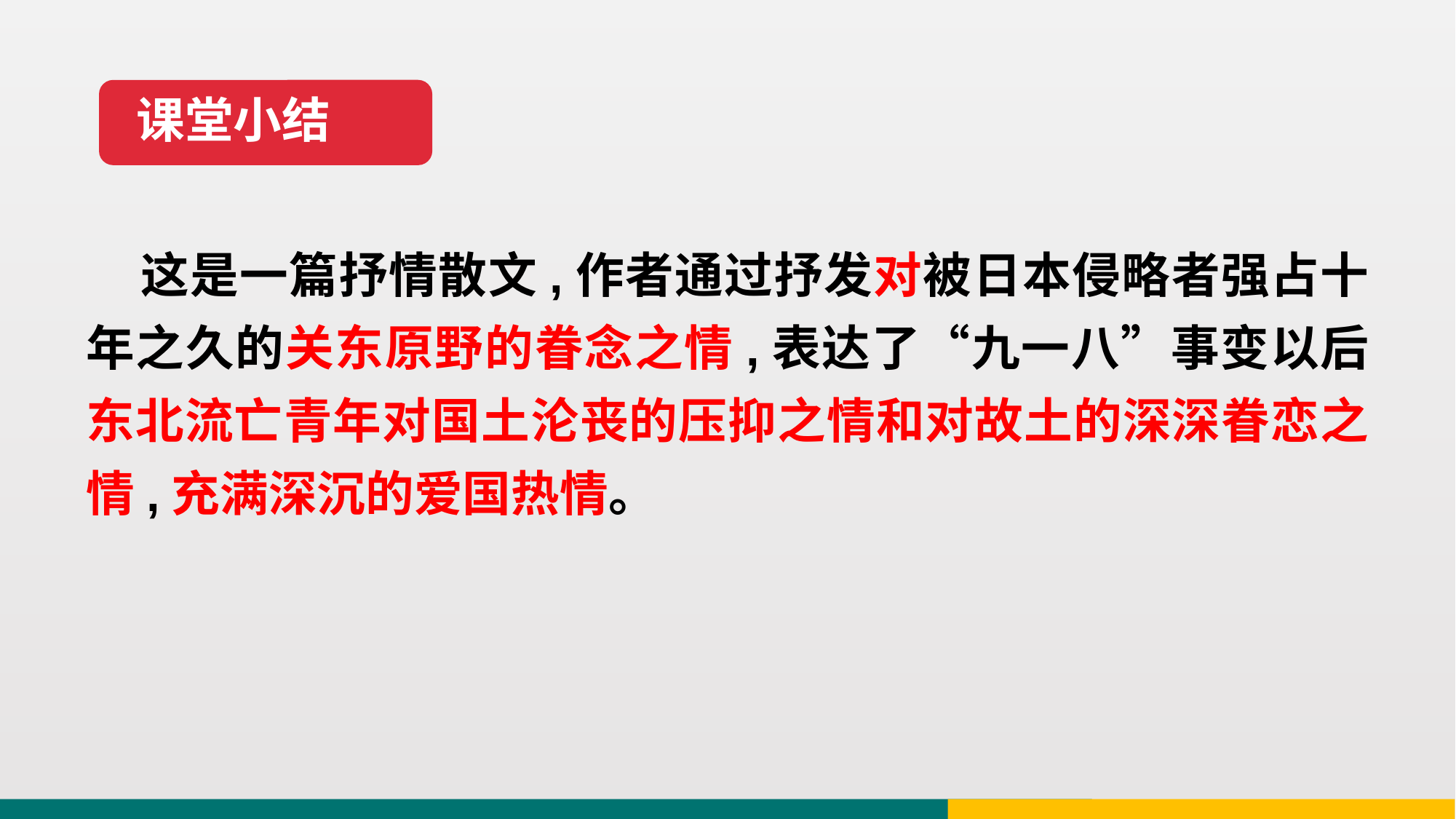

课堂小结
    这是一篇抒情散文,作者通过抒发对被日本侵略者强占十年之久的关东原野的眷念之情,表达了“九一八”事变以后东北流亡青年对国土沦丧的压抑之情和对故土的深深眷恋之情,充满深沉的爱国热情。